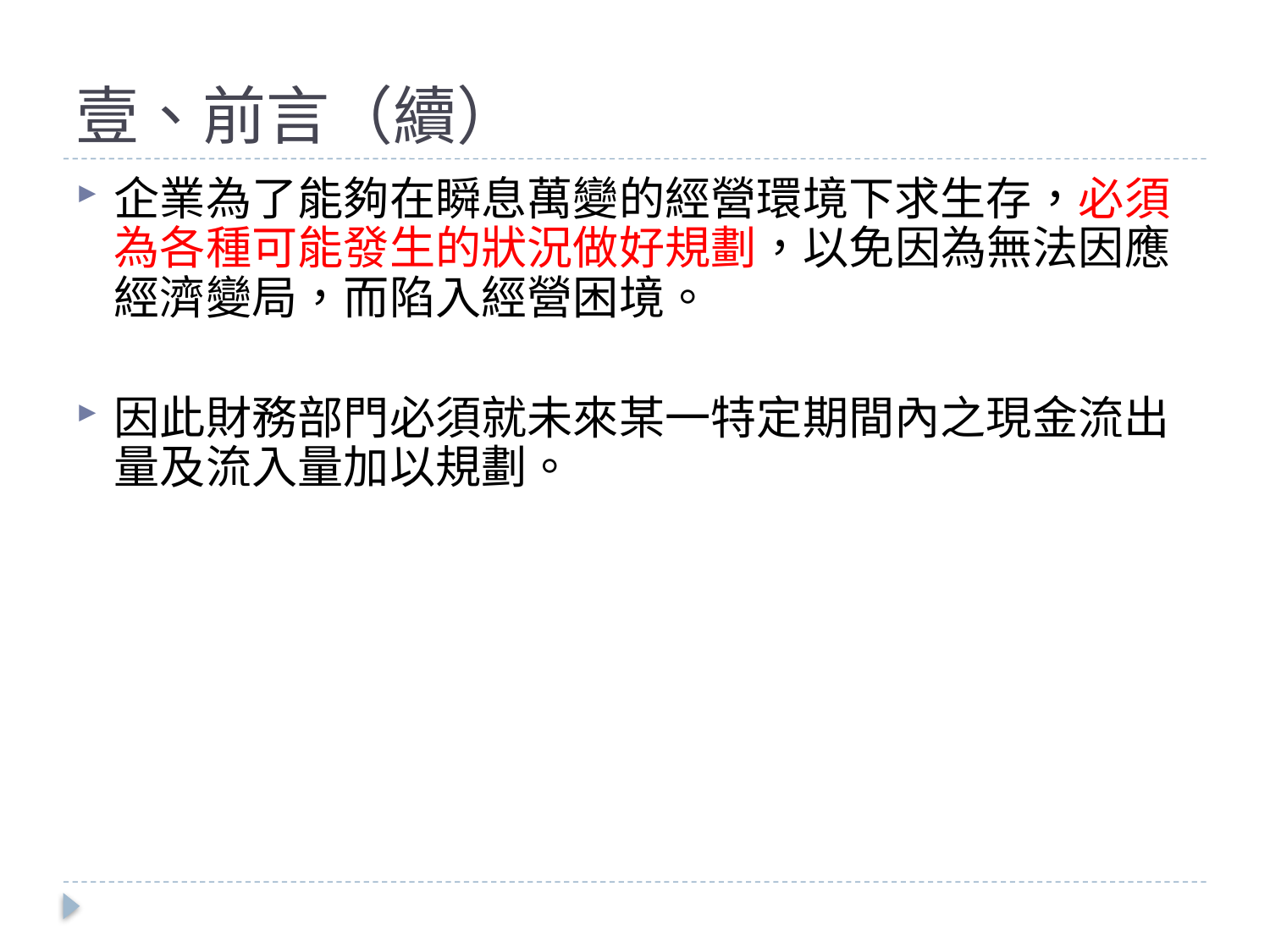

# 壹、前言（續）
企業為了能夠在瞬息萬變的經營環境下求生存，必須為各種可能發生的狀況做好規劃，以免因為無法因應經濟變局，而陷入經營困境。

因此財務部門必須就未來某一特定期間內之現金流出量及流入量加以規劃。